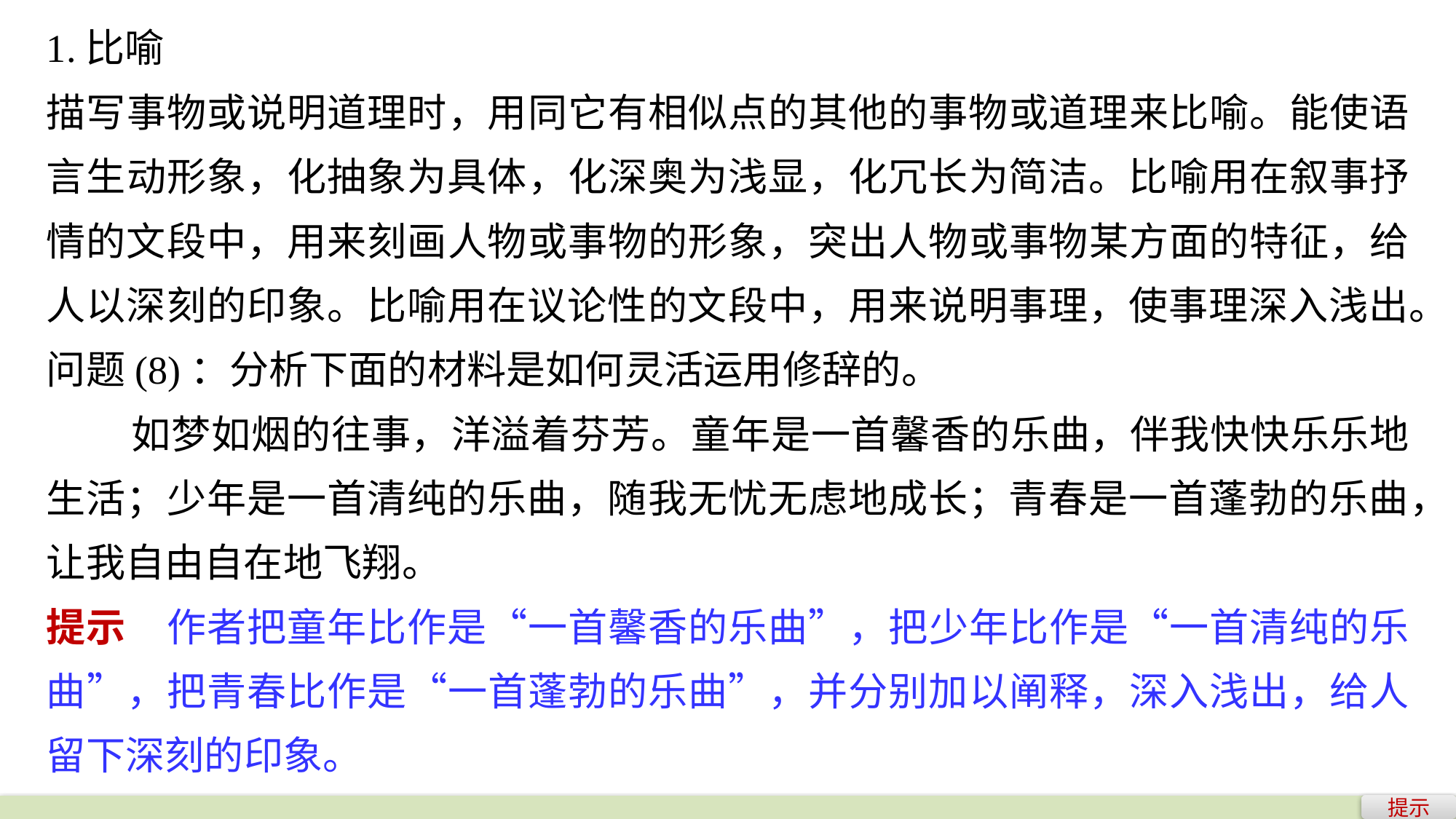

1.比喻
描写事物或说明道理时，用同它有相似点的其他的事物或道理来比喻。能使语言生动形象，化抽象为具体，化深奥为浅显，化冗长为简洁。比喻用在叙事抒情的文段中，用来刻画人物或事物的形象，突出人物或事物某方面的特征，给人以深刻的印象。比喻用在议论性的文段中，用来说明事理，使事理深入浅出。
问题(8)：分析下面的材料是如何灵活运用修辞的。
        如梦如烟的往事，洋溢着芬芳。童年是一首馨香的乐曲，伴我快快乐乐地生活；少年是一首清纯的乐曲，随我无忧无虑地成长；青春是一首蓬勃的乐曲，让我自由自在地飞翔。
提示　作者把童年比作是“一首馨香的乐曲”，把少年比作是“一首清纯的乐曲”，把青春比作是“一首蓬勃的乐曲”，并分别加以阐释，深入浅出，给人留下深刻的印象。
提示